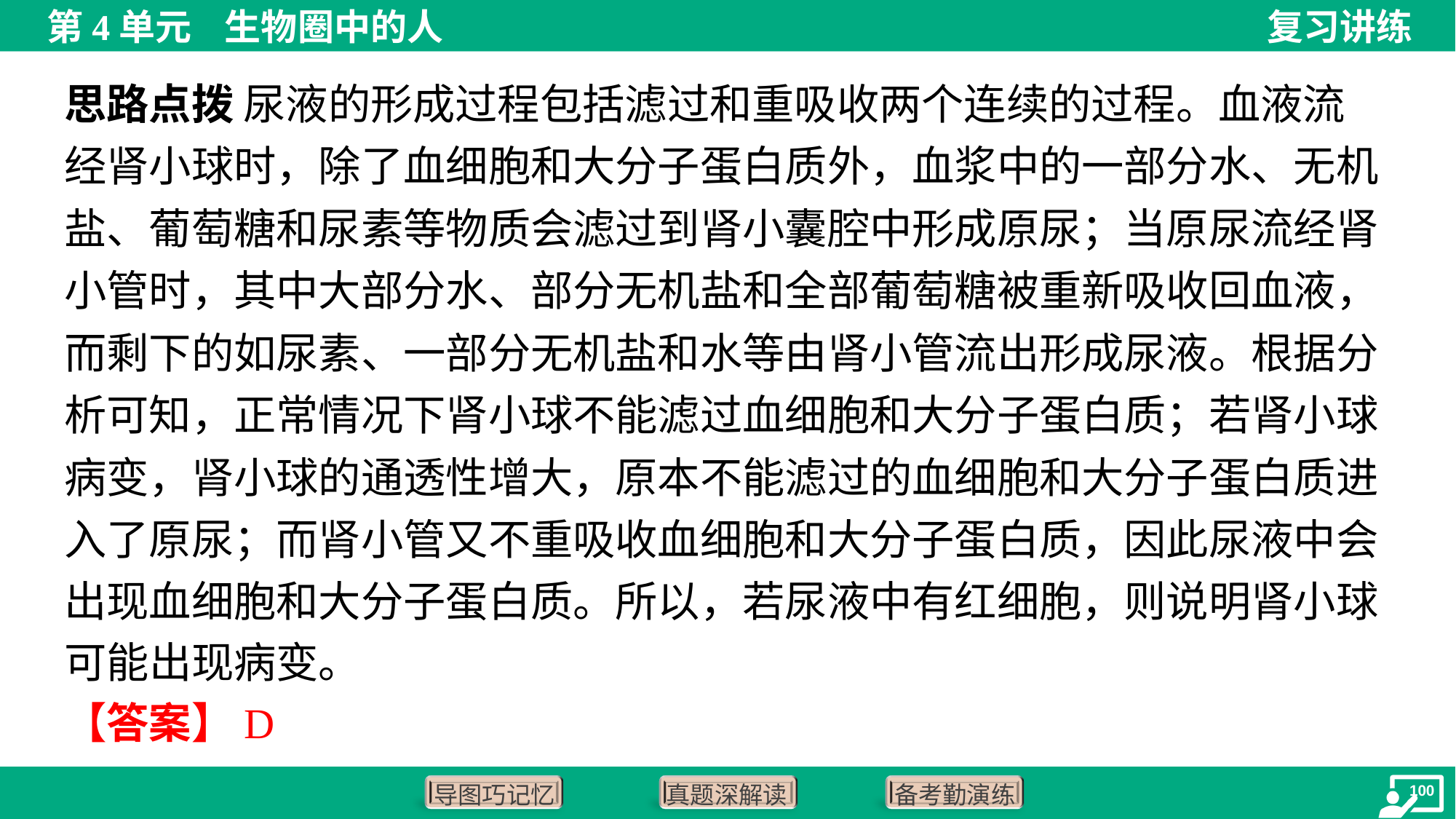

思路点拨 尿液的形成过程包括滤过和重吸收两个连续的过程。血液流
经肾小球时，除了血细胞和大分子蛋白质外，血浆中的一部分水、无机
盐、葡萄糖和尿素等物质会滤过到肾小囊腔中形成原尿；当原尿流经肾
小管时，其中大部分水、部分无机盐和全部葡萄糖被重新吸收回血液，
而剩下的如尿素、一部分无机盐和水等由肾小管流出形成尿液。根据分
析可知，正常情况下肾小球不能滤过血细胞和大分子蛋白质；若肾小球
病变，肾小球的通透性增大，原本不能滤过的血细胞和大分子蛋白质进
入了原尿；而肾小管又不重吸收血细胞和大分子蛋白质，因此尿液中会
出现血细胞和大分子蛋白质。所以，若尿液中有红细胞，则说明肾小球
可能出现病变。
【答案】D